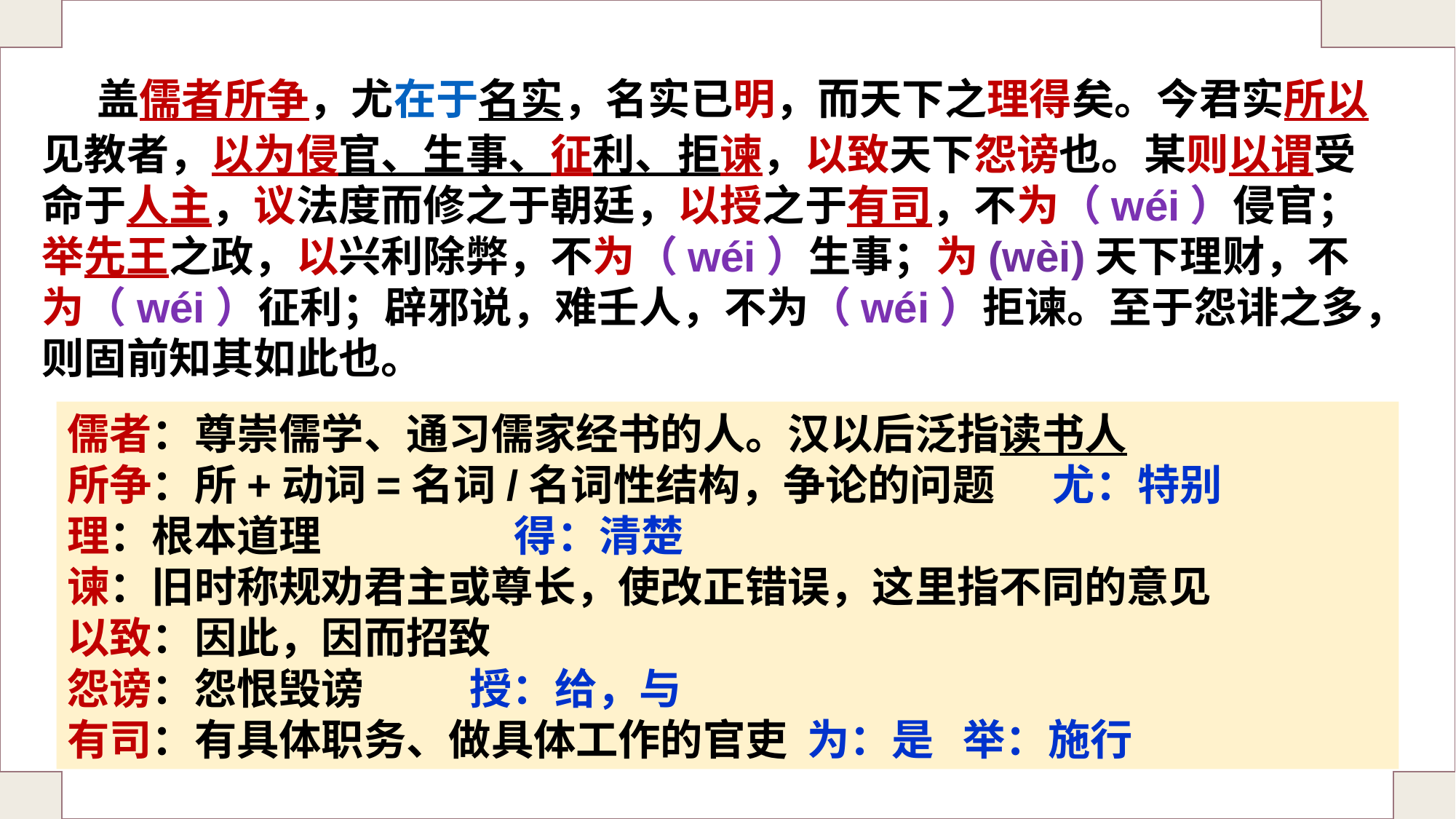

盖儒者所争，尤在于名实，名实已明，而天下之理得矣。今君实所以见教者，以为侵官、生事、征利、拒谏，以致天下怨谤也。某则以谓受命于人主，议法度而修之于朝廷，以授之于有司，不为（wéi）侵官；举先王之政，以兴利除弊，不为（wéi）生事；为(wèi)天下理财，不为（wéi）征利；辟邪说，难壬人，不为（wéi）拒谏。至于怨诽之多，则固前知其如此也。
儒者：尊崇儒学、通习儒家经书的人。汉以后泛指读书人
所争：所+动词=名词/名词性结构，争论的问题      尤：特别
理：根本道理                    得：清楚
谏：旧时称规劝君主或尊长，使改正错误，这里指不同的意见
以致：因此，因而招致
怨谤：怨恨毁谤           授：给，与
有司：有具体职务、做具体工作的官吏  为：是   举：施行